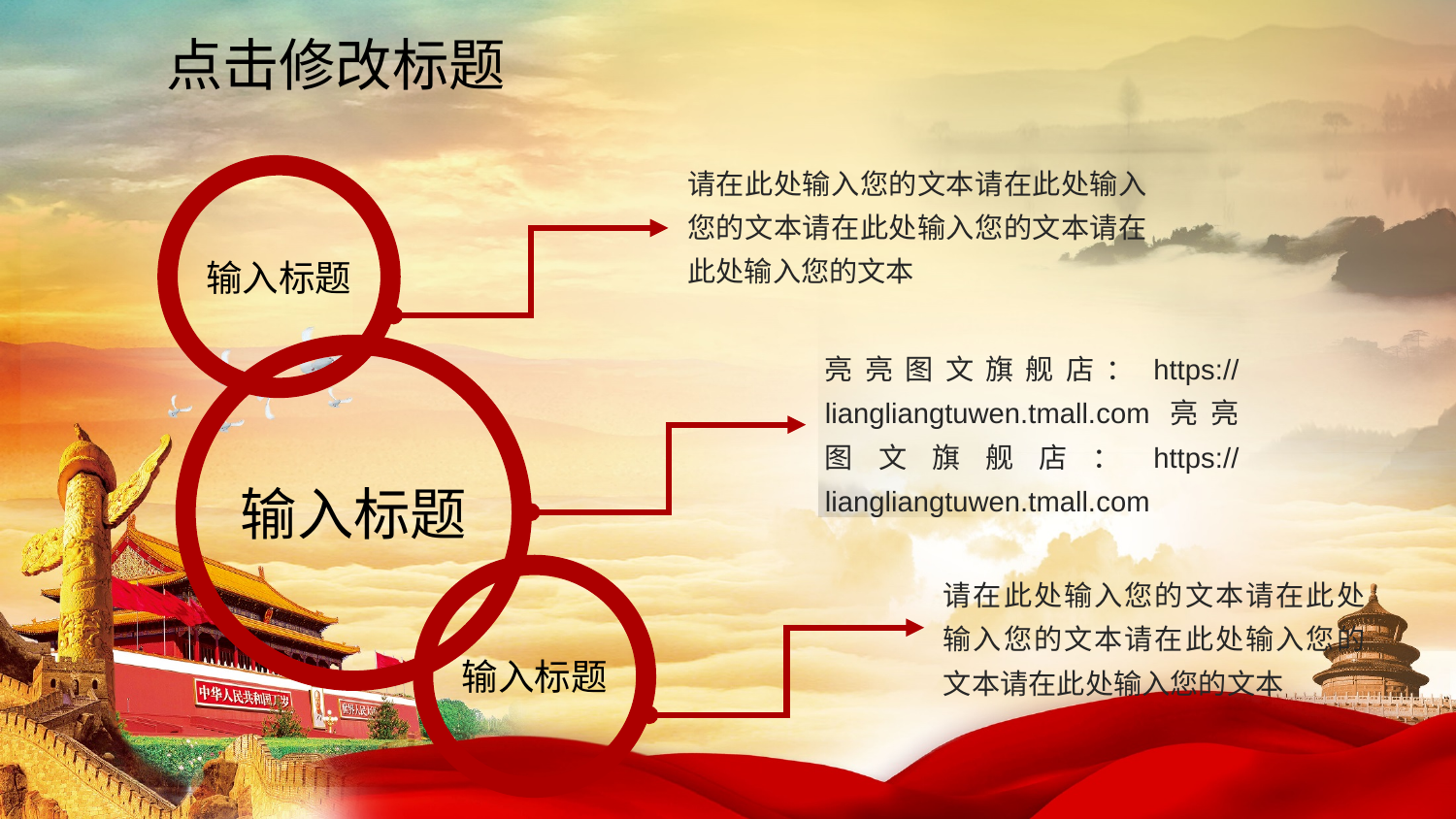

点击修改标题
请在此处输入您的文本请在此处输入您的文本请在此处输入您的文本请在此处输入您的文本
输入标题
亮亮图文旗舰店：https://liangliangtuwen.tmall.com亮亮图文旗舰店：https://liangliangtuwen.tmall.com
输入标题
请在此处输入您的文本请在此处输入您的文本请在此处输入您的文本请在此处输入您的文本
输入标题